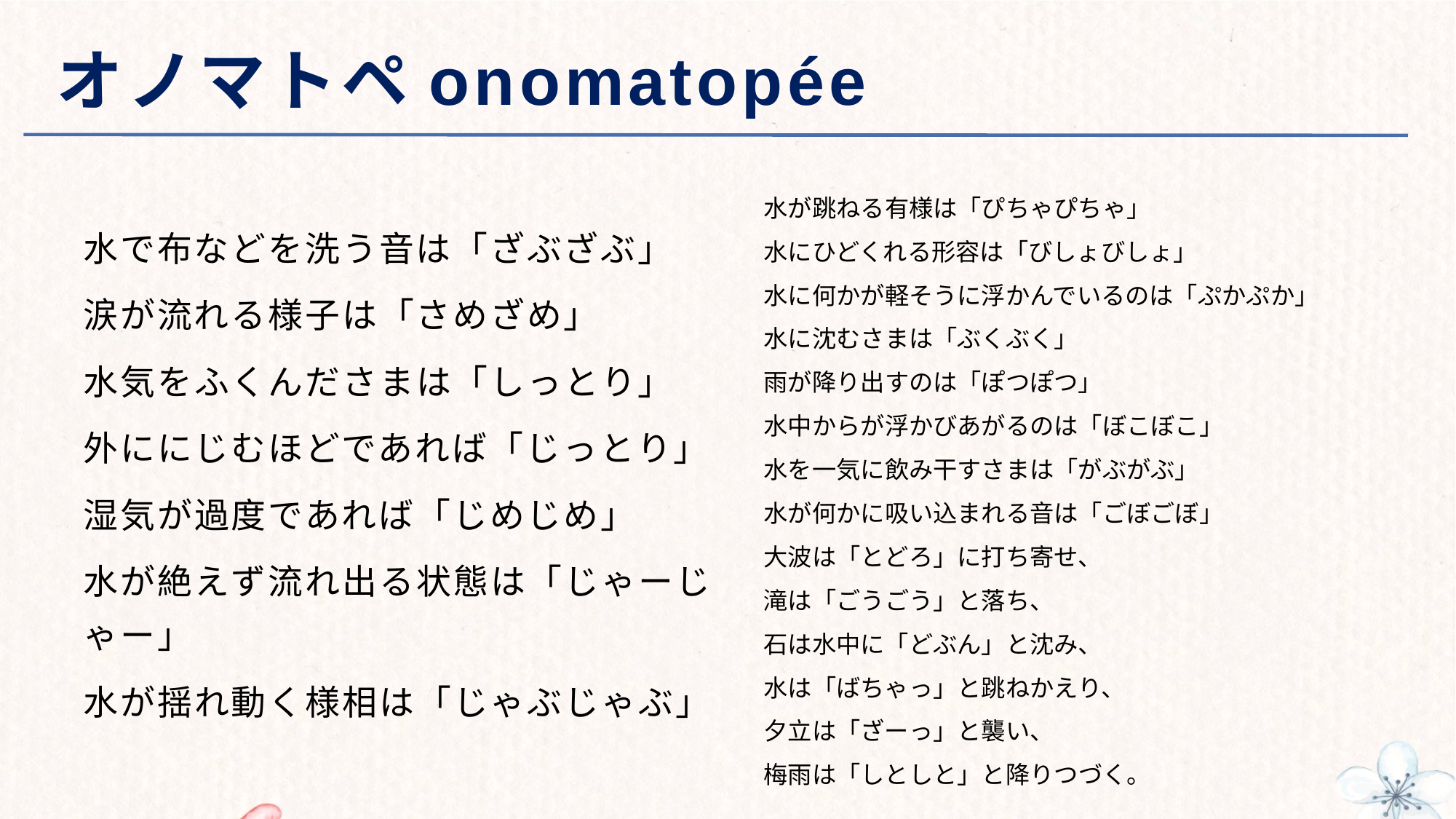

# オノマトペonomatopée

水が跳ねる有様は「ぴちゃぴちゃ」
水にひどくれる形容は「びしょびしょ」
水に何かが軽そうに浮かんでいるのは「ぷかぷか」
水に沈むさまは「ぶくぶく」
雨が降り出すのは「ぽつぽつ」
水中からが浮かびあがるのは「ぼこぼこ」
水を一気に飲み干すさまは「がぶがぶ」
水が何かに吸い込まれる音は「ごぼごぼ」
大波は「とどろ」に打ち寄せ、
滝は「ごうごう」と落ち、
石は水中に「どぶん」と沈み、
水は「ばちゃっ」と跳ねかえり、
夕立は「ざーっ」と襲い、
梅雨は「しとしと」と降りつづく。
水で布などを洗う音は「ざぶざぶ」
涙が流れる様子は「さめざめ」
水気をふくんださまは「しっとり」
外ににじむほどであれば「じっとり」
湿気が過度であれば「じめじめ」
水が絶えず流れ出る状態は「じゃーじゃー」
水が揺れ動く様相は「じゃぶじゃぶ」